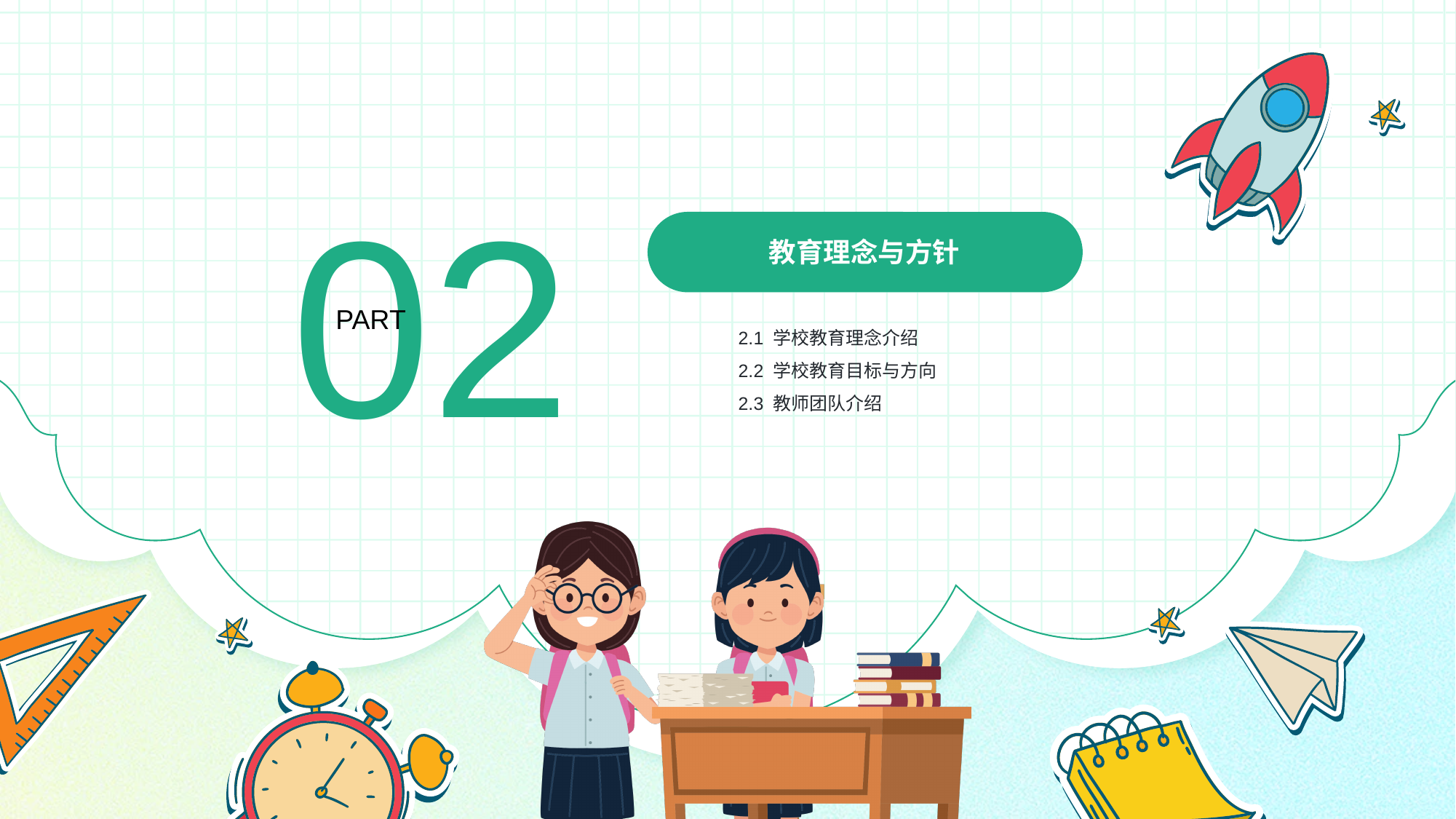

02

教育理念与方针
PART
2.1 学校教育理念介绍
2.2 学校教育目标与方向
2.3 教师团队介绍